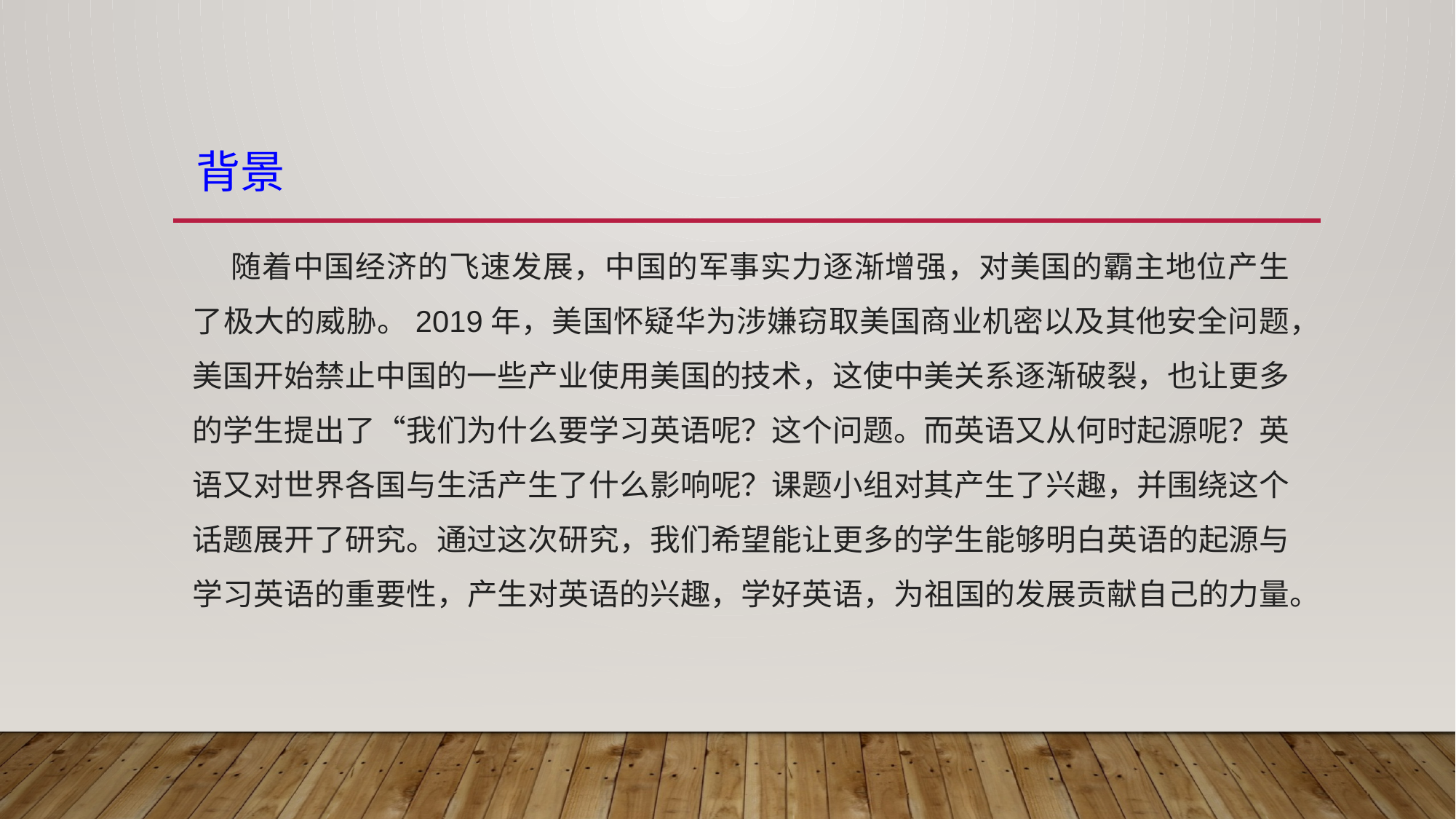

# 背景
    随着中国经济的飞速发展，中国的军事实力逐渐增强，对美国的霸主地位产生了极大的威胁。2019年，美国怀疑华为涉嫌窃取美国商业机密以及其他安全问题，美国开始禁止中国的一些产业使用美国的技术，这使中美关系逐渐破裂，也让更多的学生提出了“我们为什么要学习英语呢？这个问题。而英语又从何时起源呢？英语又对世界各国与生活产生了什么影响呢？课题小组对其产生了兴趣，并围绕这个话题展开了研究。通过这次研究，我们希望能让更多的学生能够明白英语的起源与学习英语的重要性，产生对英语的兴趣，学好英语，为祖国的发展贡献自己的力量。